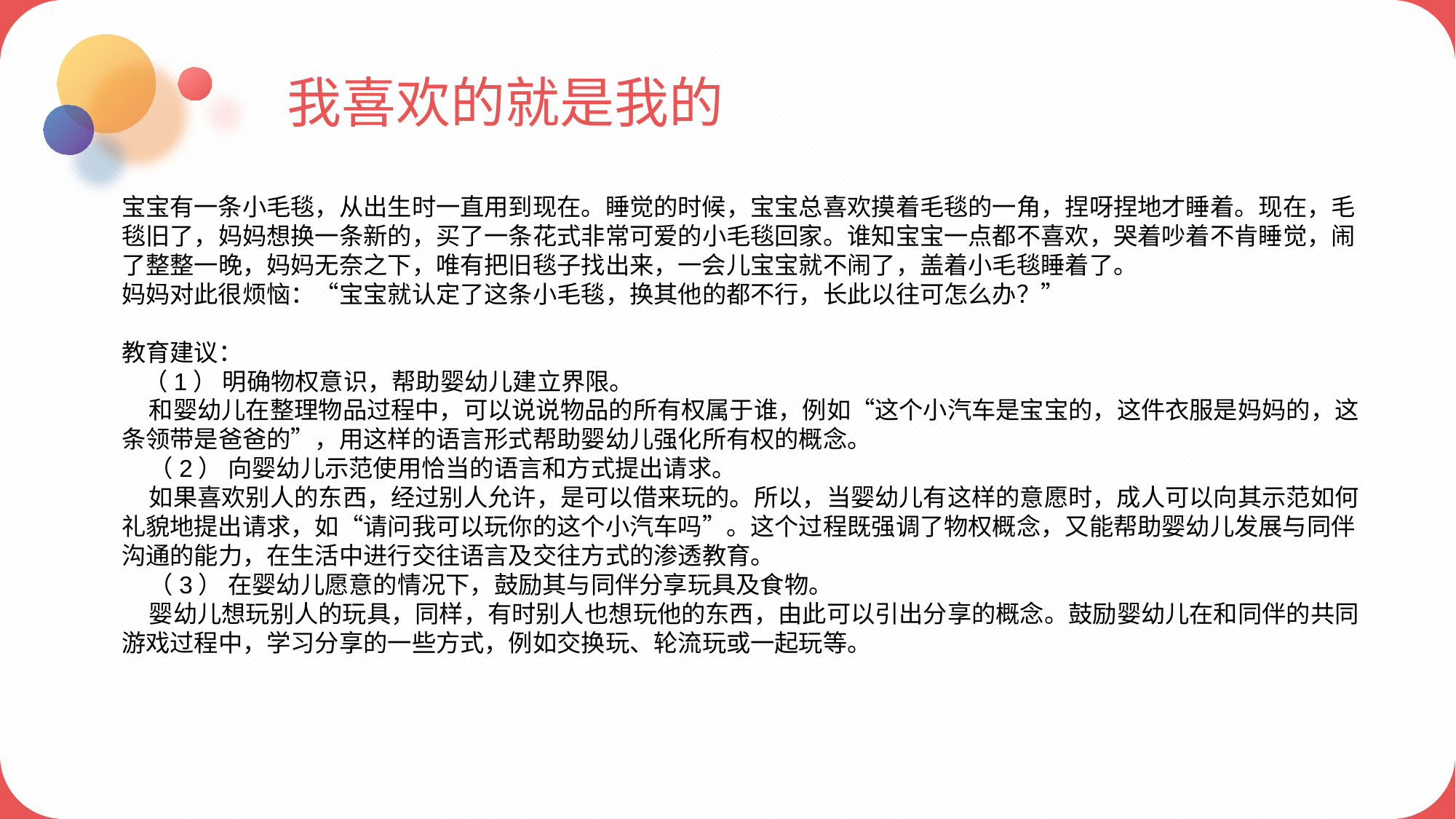

我喜欢的就是我的
宝宝有一条小毛毯，从出生时一直用到现在。睡觉的时候，宝宝总喜欢摸着毛毯的一角，捏呀捏地才睡着。现在，毛毯旧了，妈妈想换一条新的，买了一条花式非常可爱的小毛毯回家。谁知宝宝一点都不喜欢，哭着吵着不肯睡觉，闹了整整一晚，妈妈无奈之下，唯有把旧毯子找出来，一会儿宝宝就不闹了，盖着小毛毯睡着了。
妈妈对此很烦恼：“宝宝就认定了这条小毛毯，换其他的都不行，长此以往可怎么办？”

教育建议：
   （1） 明确物权意识，帮助婴幼儿建立界限。
    和婴幼儿在整理物品过程中，可以说说物品的所有权属于谁，例如“这个小汽车是宝宝的，这件衣服是妈妈的，这条领带是爸爸的”，用这样的语言形式帮助婴幼儿强化所有权的概念。
    （2） 向婴幼儿示范使用恰当的语言和方式提出请求。
    如果喜欢别人的东西，经过别人允许，是可以借来玩的。所以，当婴幼儿有这样的意愿时，成人可以向其示范如何礼貌地提出请求，如“请问我可以玩你的这个小汽车吗”。这个过程既强调了物权概念，又能帮助婴幼儿发展与同伴沟通的能力，在生活中进行交往语言及交往方式的渗透教育。
    （3） 在婴幼儿愿意的情况下，鼓励其与同伴分享玩具及食物。
    婴幼儿想玩别人的玩具，同样，有时别人也想玩他的东西，由此可以引出分享的概念。鼓励婴幼儿在和同伴的共同游戏过程中，学习分享的一些方式，例如交换玩、轮流玩或一起玩等。